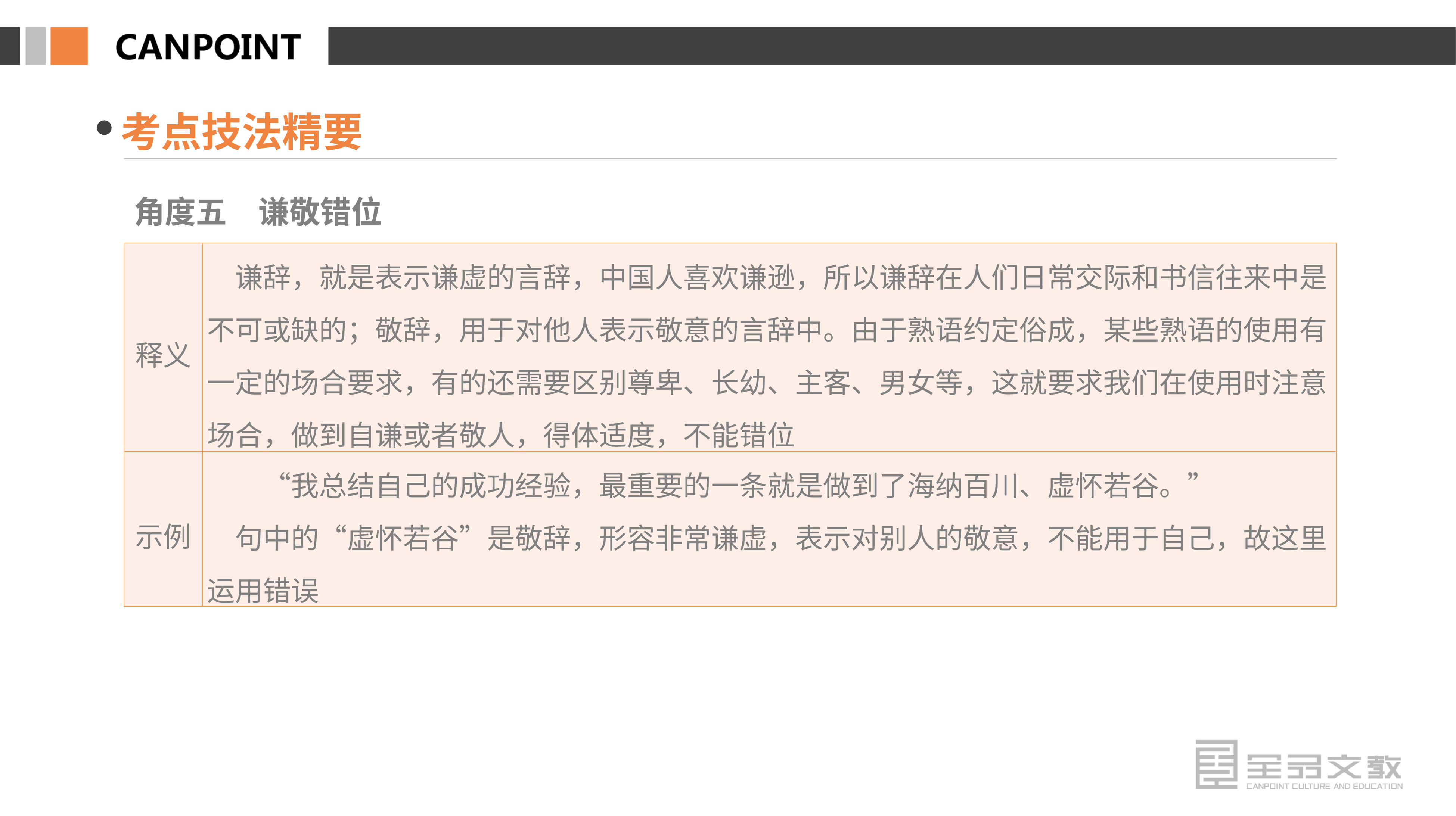

考点技法精要

角度五　谦敬错位
| 释义 | 谦辞，就是表示谦虚的言辞，中国人喜欢谦逊，所以谦辞在人们日常交际和书信往来中是不可或缺的；敬辞，用于对他人表示敬意的言辞中。由于熟语约定俗成，某些熟语的使用有一定的场合要求，有的还需要区别尊卑、长幼、主客、男女等，这就要求我们在使用时注意场合，做到自谦或者敬人，得体适度，不能错位 |
| --- | --- |
| 示例 | “我总结自己的成功经验，最重要的一条就是做到了海纳百川、虚怀若谷。” 　句中的“虚怀若谷”是敬辞，形容非常谦虚，表示对别人的敬意，不能用于自己，故这里运用错误 |